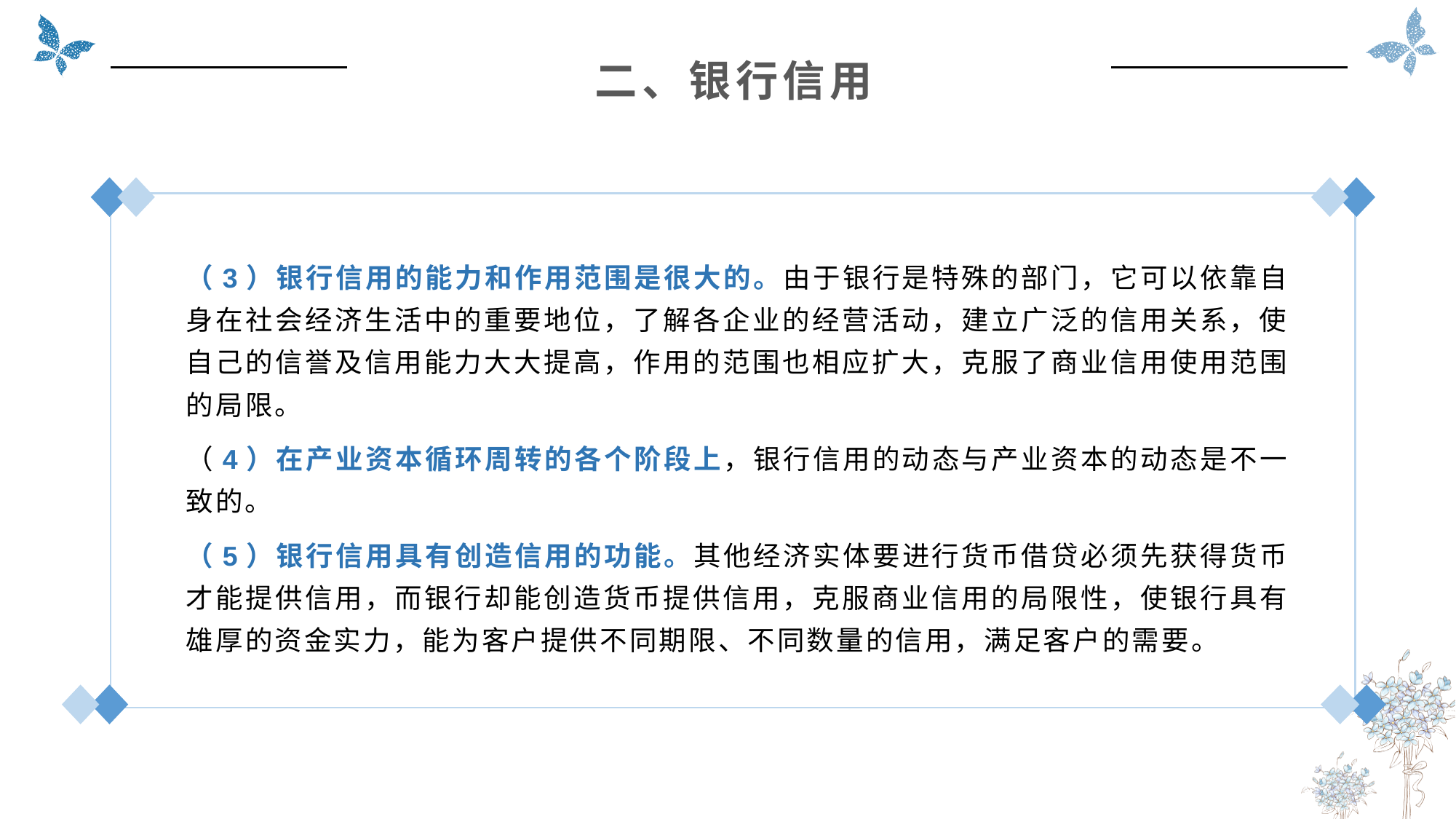

二、银行信用

（3）银行信用的能力和作用范围是很大的。由于银行是特殊的部门，它可以依靠自身在社会经济生活中的重要地位，了解各企业的经营活动，建立广泛的信用关系，使自己的信誉及信用能力大大提高，作用的范围也相应扩大，克服了商业信用使用范围的局限。
（4）在产业资本循环周转的各个阶段上，银行信用的动态与产业资本的动态是不一致的。
（5）银行信用具有创造信用的功能。其他经济实体要进行货币借贷必须先获得货币才能提供信用，而银行却能创造货币提供信用，克服商业信用的局限性，使银行具有雄厚的资金实力，能为客户提供不同期限、不同数量的信用，满足客户的需要。